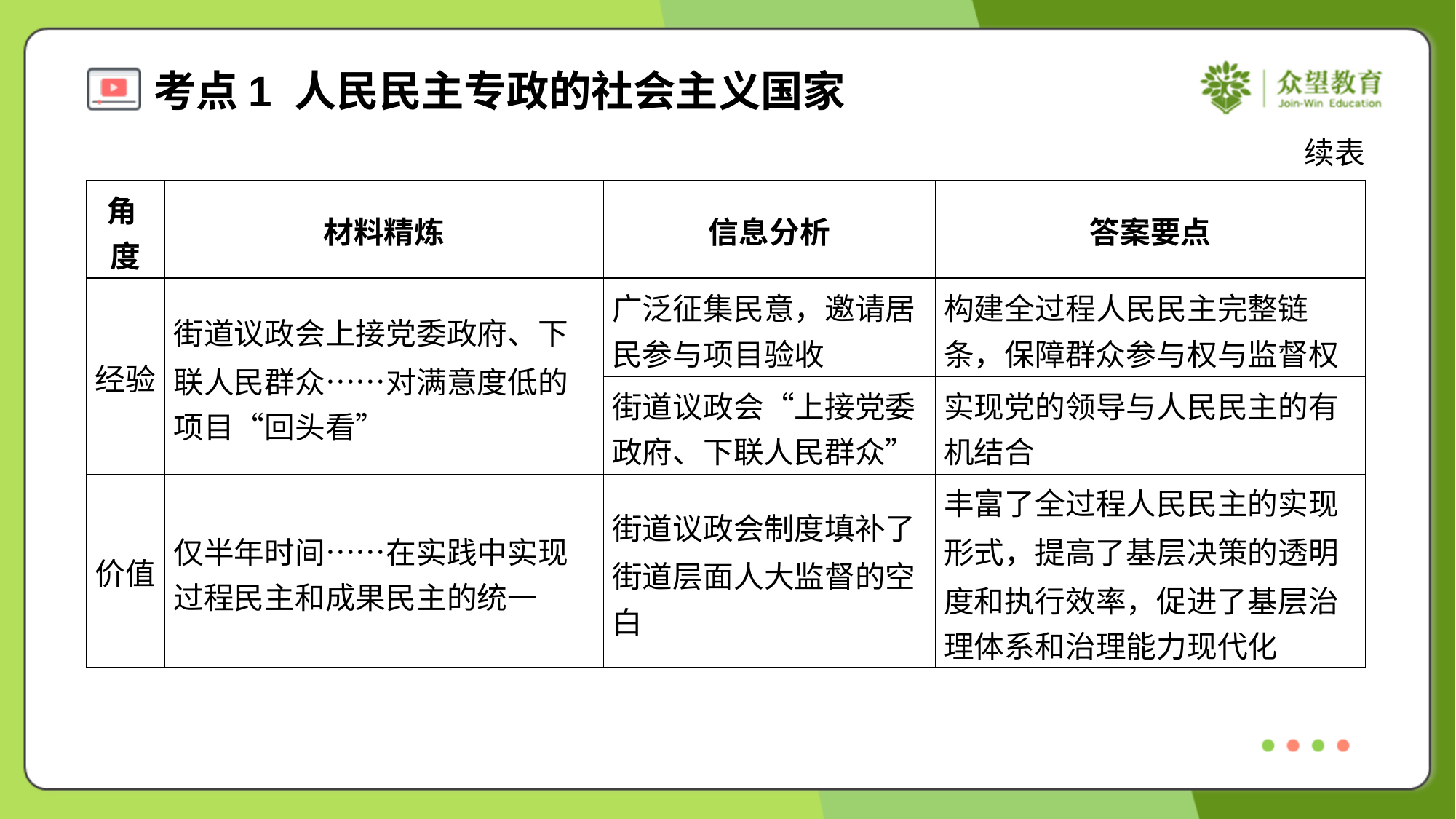

续表
| 角 度 | 材料精炼 | 信息分析 | 答案要点 |
| --- | --- | --- | --- |
| 经验 | 街道议政会上接党委政府、下 联人民群众……对满意度低的 项目“回头看” | 广泛征集民意，邀请居 民参与项目验收 | 构建全过程人民民主完整链 条，保障群众参与权与监督权 |
|  |  | 街道议政会“上接党委 政府、下联人民群众” | 实现党的领导与人民民主的有 机结合 |
| 价值 | 仅半年时间……在实践中实现 过程民主和成果民主的统一 | 街道议政会制度填补了 街道层面人大监督的空 白 | 丰富了全过程人民民主的实现 形式，提高了基层决策的透明 度和执行效率，促进了基层治 理体系和治理能力现代化 |